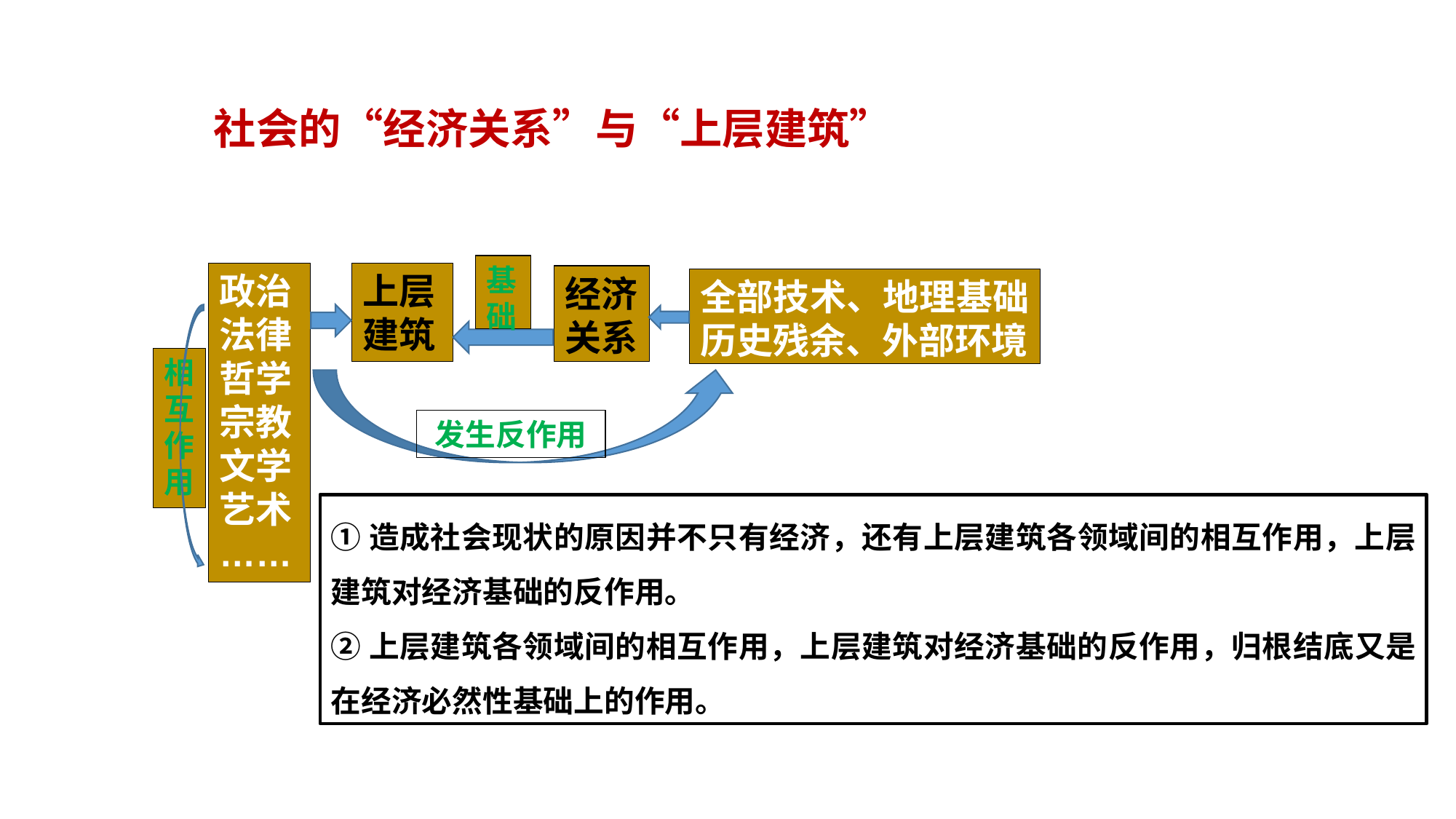

社会的“经济关系”与“上层建筑”
基础
政治
法律
哲学
宗教
文学
艺术
……
上层
建筑
经济
关系
全部技术、地理基础历史残余、外部环境

相
互
作
用

发生反作用
①造成社会现状的原因并不只有经济，还有上层建筑各领域间的相互作用，上层建筑对经济基础的反作用。
②上层建筑各领域间的相互作用，上层建筑对经济基础的反作用，归根结底又是在经济必然性基础上的作用。